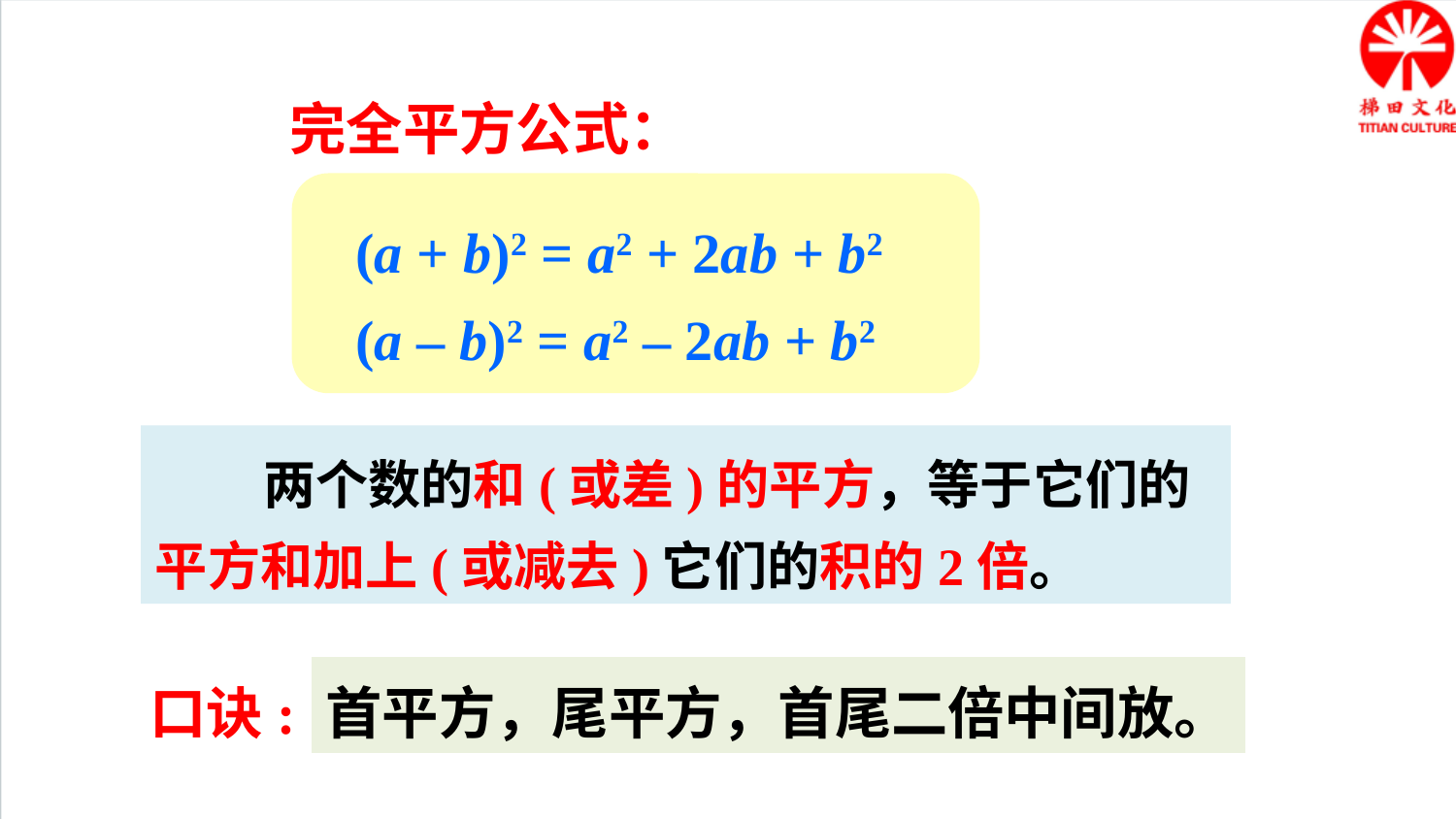

完全平方公式：

(a + b)2 = a2 + 2ab + b2
(a – b)2 = a2 – 2ab + b2
        两个数的和(或差)的平方，等于它们的平方和加上(或减去)它们的积的2倍。
口诀:
首平方，尾平方，首尾二倍中间放。